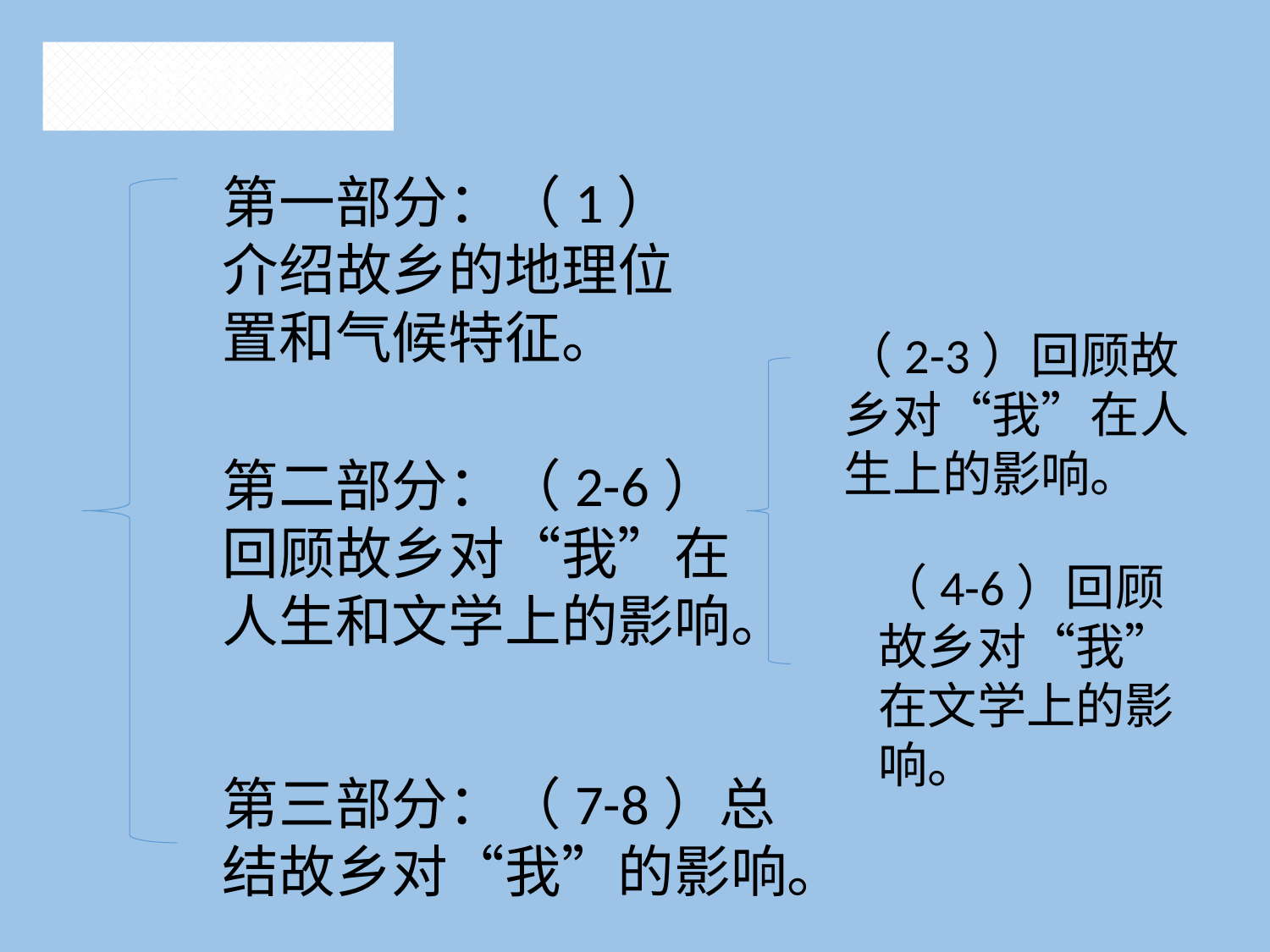

理思路
第一部分：（1）  介绍故乡的地理位置和气候特征。

（2-3）回顾故乡对“我”在人生上的影响。

第二部分：（2-6）回顾故乡对“我”在人生和文学上的影响。
（4-6）回顾故乡对“我”在文学上的影响。
第三部分：（7-8）总结故乡对“我”的影响。